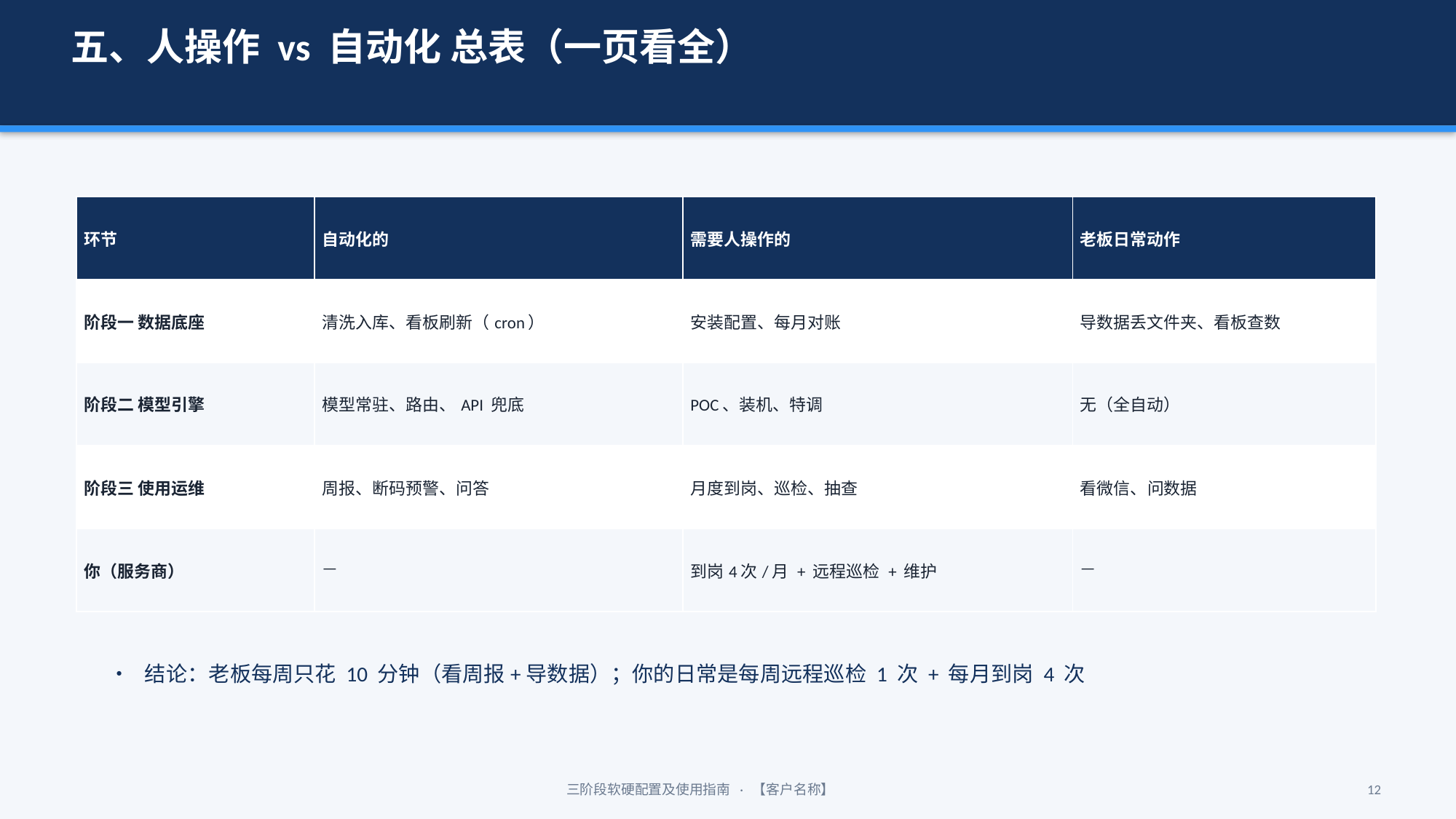

五、人操作 vs 自动化 总表（一页看全）

| 环节 | 自动化的 | 需要人操作的 | 老板日常动作 |
| --- | --- | --- | --- |
| 阶段一 数据底座 | 清洗入库、看板刷新（cron） | 安装配置、每月对账 | 导数据丢文件夹、看板查数 |
| 阶段二 模型引擎 | 模型常驻、路由、API 兜底 | POC、装机、特调 | 无（全自动） |
| 阶段三 使用运维 | 周报、断码预警、问答 | 月度到岗、巡检、抽查 | 看微信、问数据 |
| 你（服务商） | — | 到岗4次/月 + 远程巡检 + 维护 | — |
•  结论：老板每周只花 10 分钟（看周报+导数据）；你的日常是每周远程巡检 1 次 + 每月到岗 4 次
三阶段软硬配置及使用指南  ·  【客户名称】
12